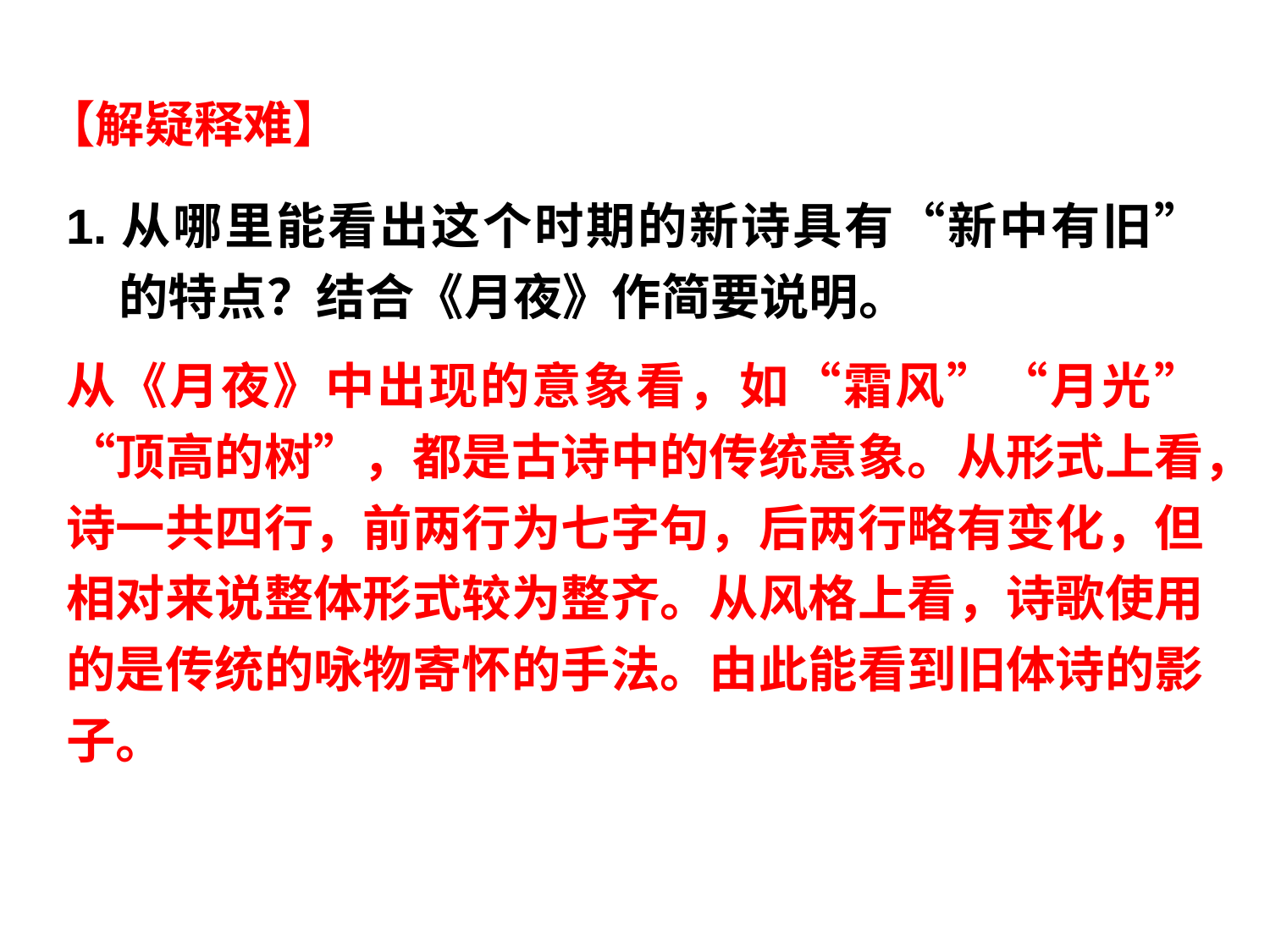

【解疑释难】
1.从哪里能看出这个时期的新诗具有“新中有旧”的特点？结合《月夜》作简要说明。
从《月夜》中出现的意象看，如“霜风”“月光”“顶高的树”，都是古诗中的传统意象。从形式上看，诗一共四行，前两行为七字句，后两行略有变化，但相对来说整体形式较为整齐。从风格上看，诗歌使用的是传统的咏物寄怀的手法。由此能看到旧体诗的影子。